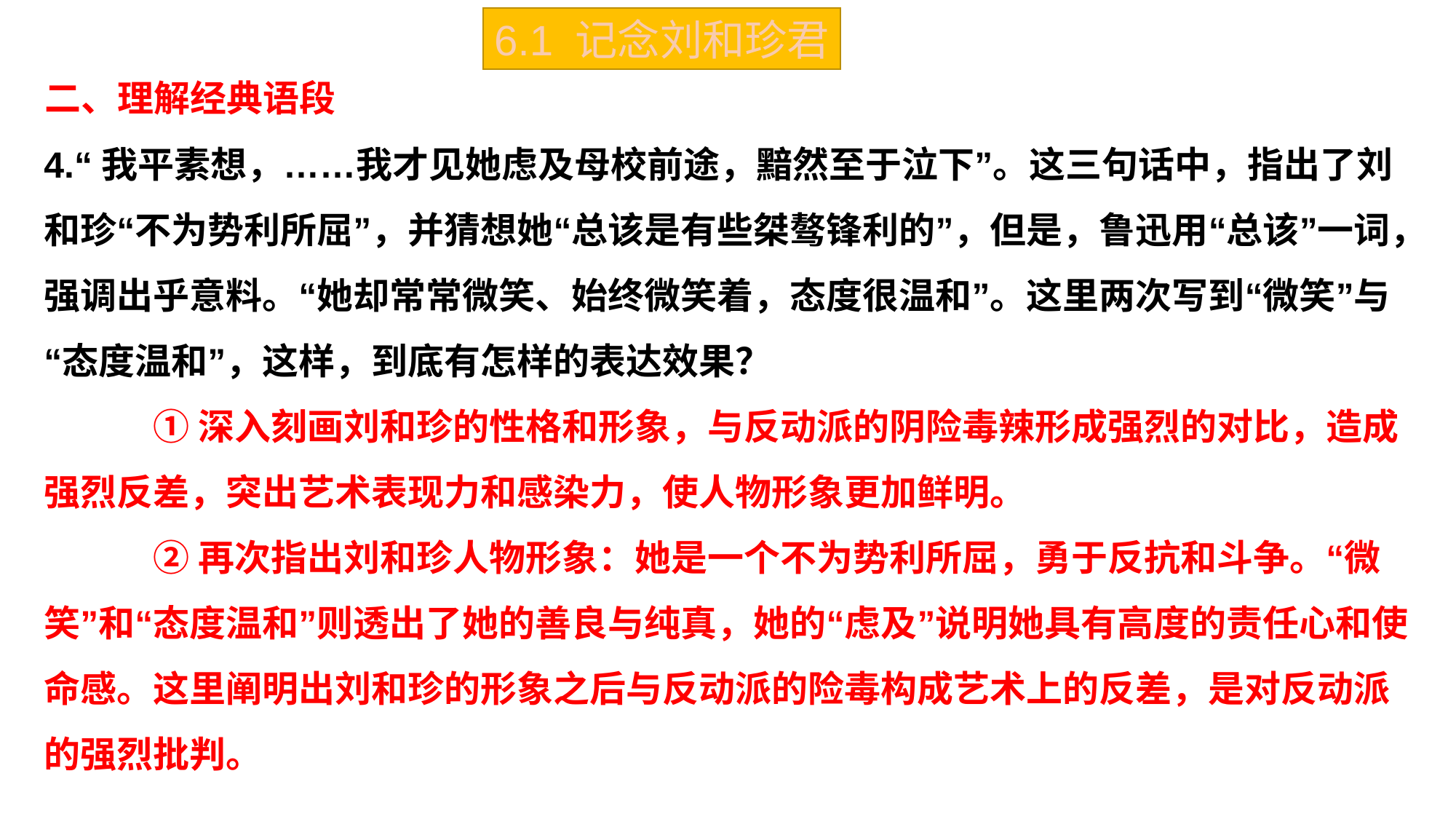

6.1 记念刘和珍君
二、理解经典语段
4.“我平素想，……我才见她虑及母校前途，黯然至于泣下”。这三句话中，指出了刘和珍“不为势利所屈”，并猜想她“总该是有些桀骜锋利的”，但是，鲁迅用“总该”一词，强调出乎意料。“她却常常微笑、始终微笑着，态度很温和”。这里两次写到“微笑”与“态度温和”，这样，到底有怎样的表达效果？
	①深入刻画刘和珍的性格和形象，与反动派的阴险毒辣形成强烈的对比，造成强烈反差，突出艺术表现力和感染力，使人物形象更加鲜明。
	②再次指出刘和珍人物形象：她是一个不为势利所屈，勇于反抗和斗争。“微笑”和“态度温和”则透出了她的善良与纯真，她的“虑及”说明她具有高度的责任心和使命感。这里阐明出刘和珍的形象之后与反动派的险毒构成艺术上的反差，是对反动派的强烈批判。